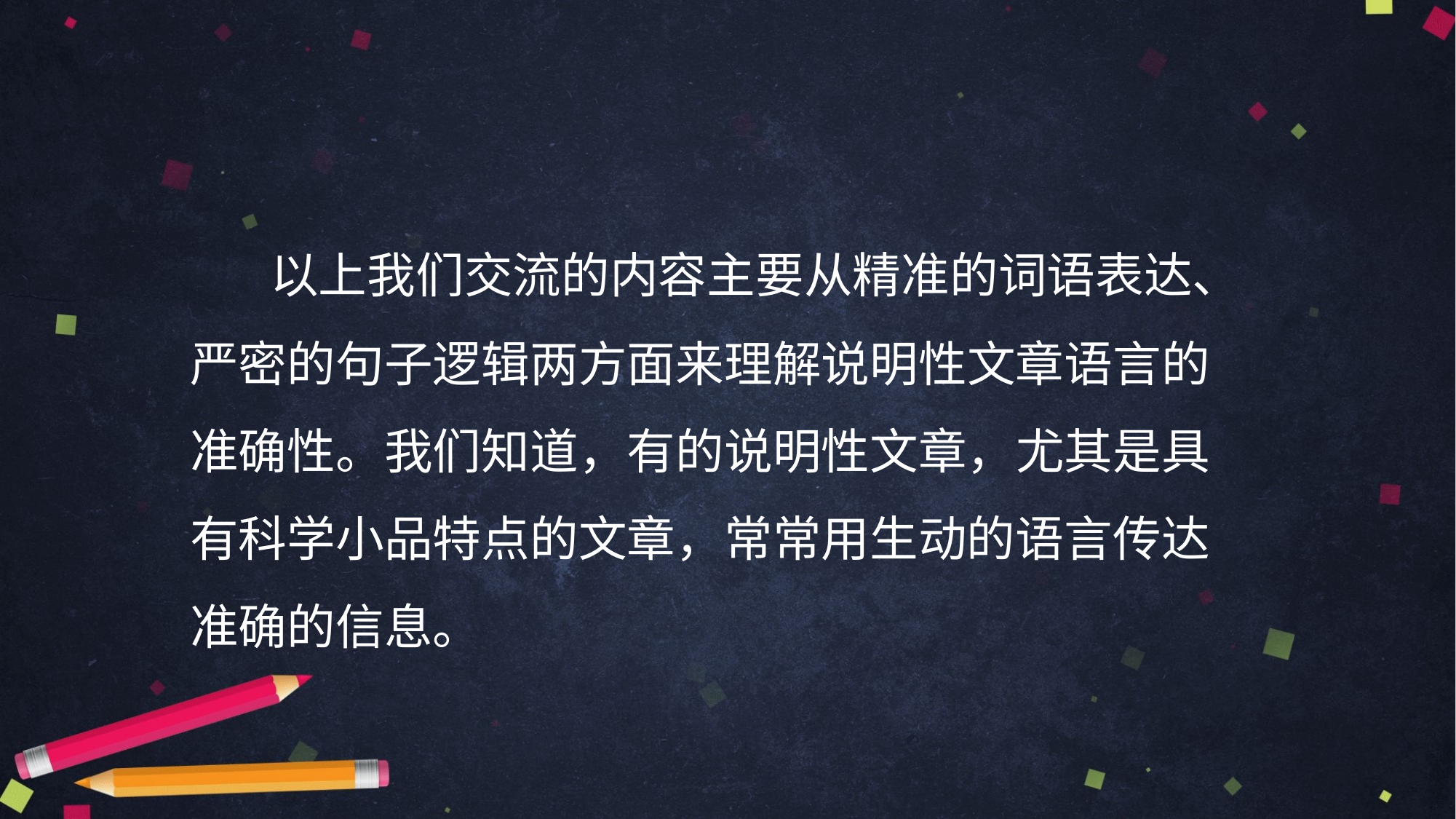

以上我们交流的内容主要从精准的词语表达、严密的句子逻辑两方面来理解说明性文章语言的准确性。我们知道，有的说明性文章，尤其是具有科学小品特点的文章，常常用生动的语言传达准确的信息。